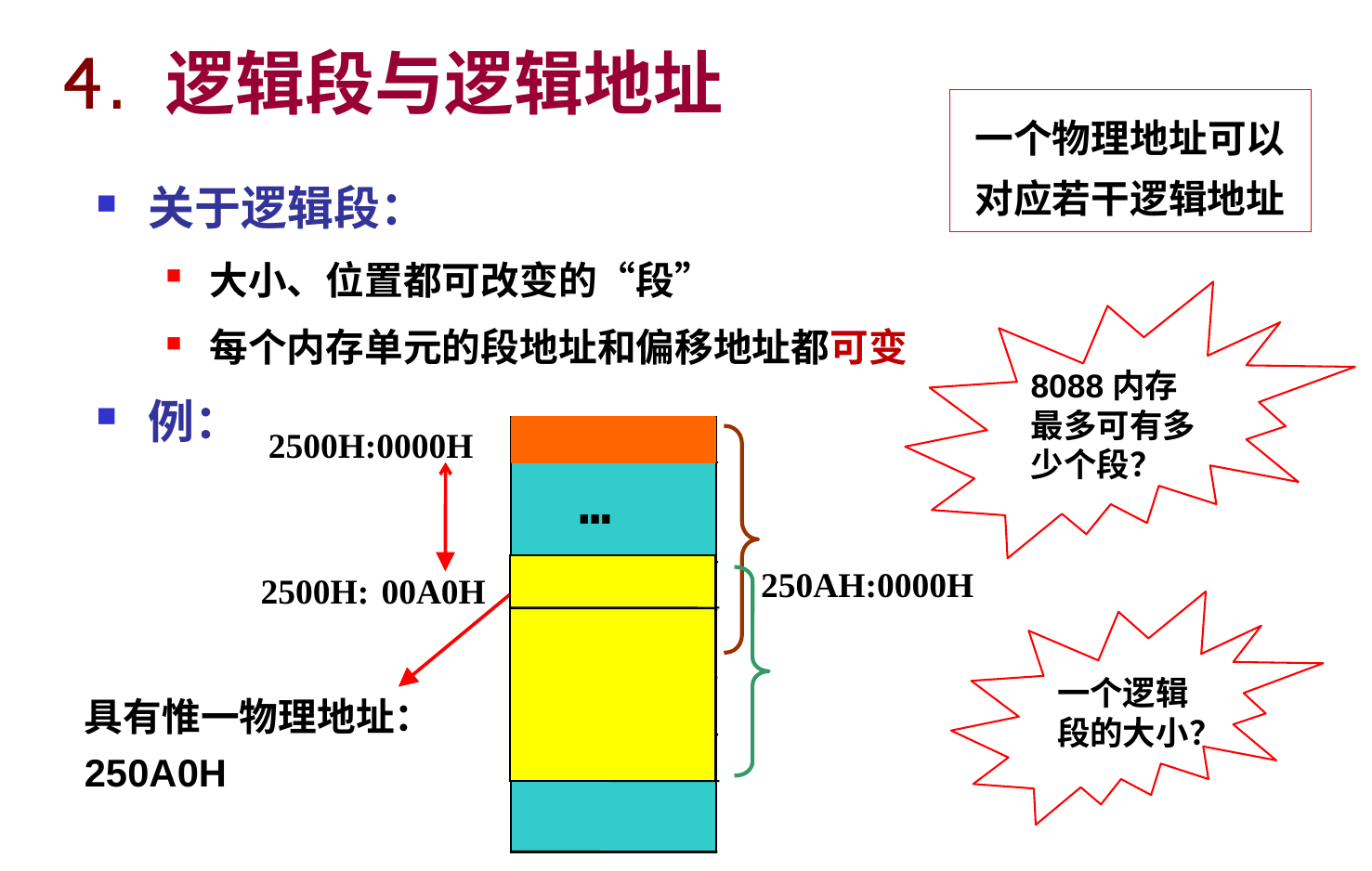

# 4. 逻辑段与逻辑地址
一个物理地址可以对应若干逻辑地址
关于逻辑段：
大小、位置都可改变的“段”
每个内存单元的段地址和偏移地址都可变
例：
8088内存最多可有多少个段？
2500H:0000H

┅

250AH:0000H

00A0H

2500H:

一个逻辑段的大小？
具有惟一物理地址：
250A0H